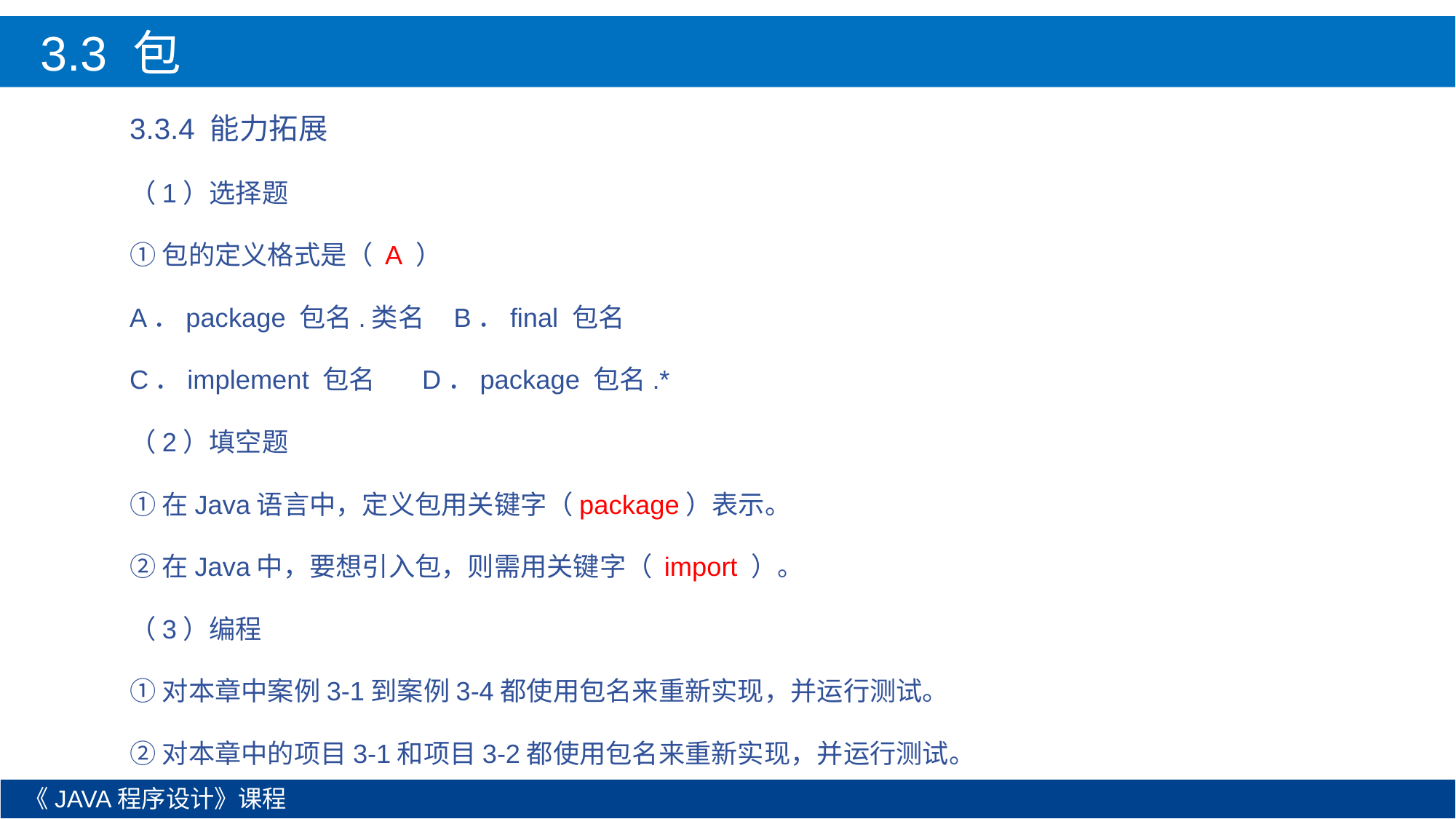

3.3 包
3.3.4 能力拓展
（1）选择题
①包的定义格式是（ A ）
A．package 包名.类名    B．final 包名
C．implement 包名       D．package 包名.*
（2）填空题
①在Java语言中，定义包用关键字（package）表示。
②在Java中，要想引入包，则需用关键字（ import ）。
（3）编程
①对本章中案例3-1到案例3-4都使用包名来重新实现，并运行测试。
②对本章中的项目3-1和项目3-2都使用包名来重新实现，并运行测试。
《JAVA程序设计》课程